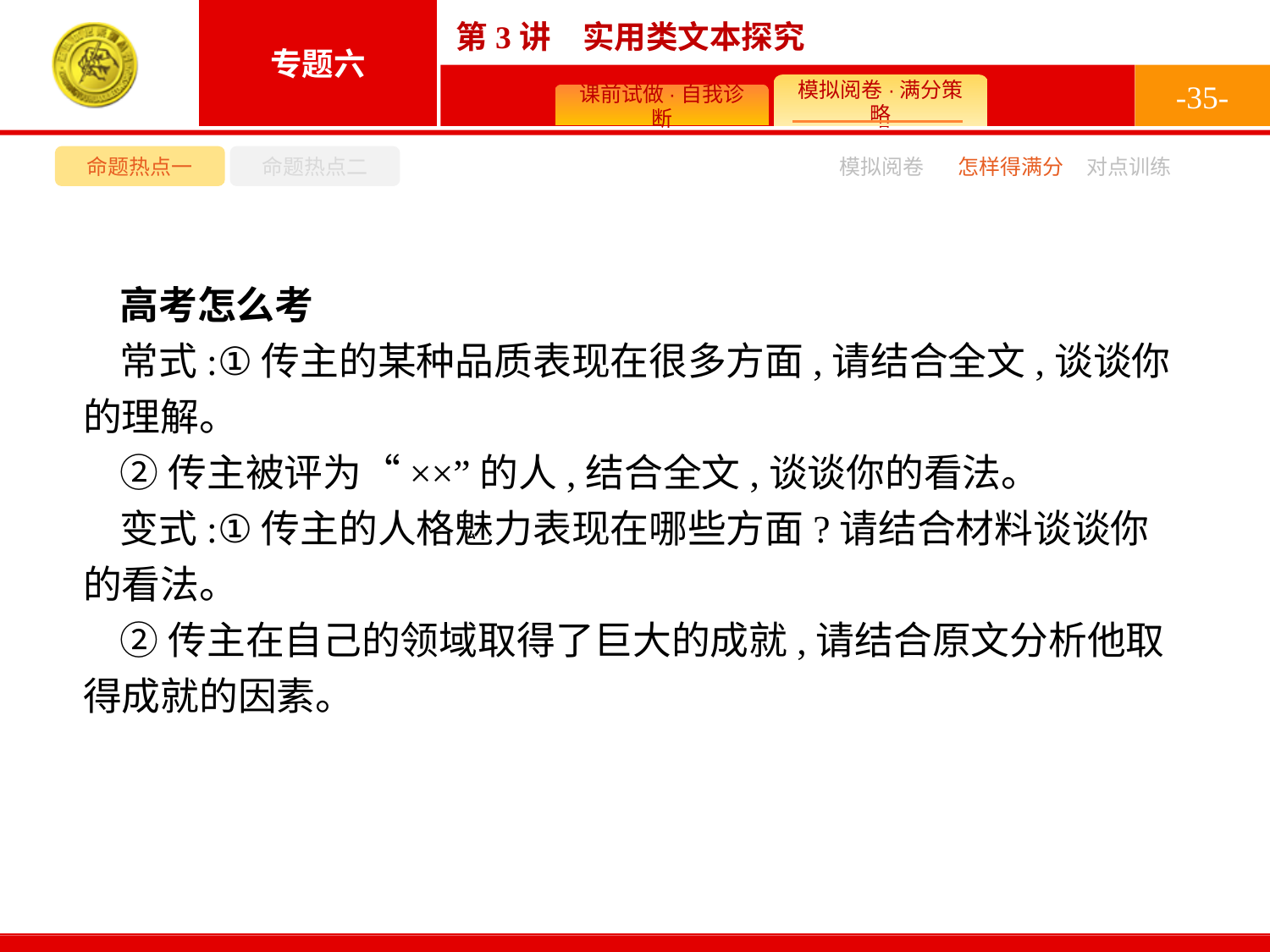

-35-
命题热点一
命题热点二
模拟阅卷
怎样得满分
对点训练
高考怎么考
常式:①传主的某种品质表现在很多方面,请结合全文,谈谈你的理解。
②传主被评为“××”的人,结合全文,谈谈你的看法。
变式:①传主的人格魅力表现在哪些方面?请结合材料谈谈你的看法。
②传主在自己的领域取得了巨大的成就,请结合原文分析他取得成就的因素。